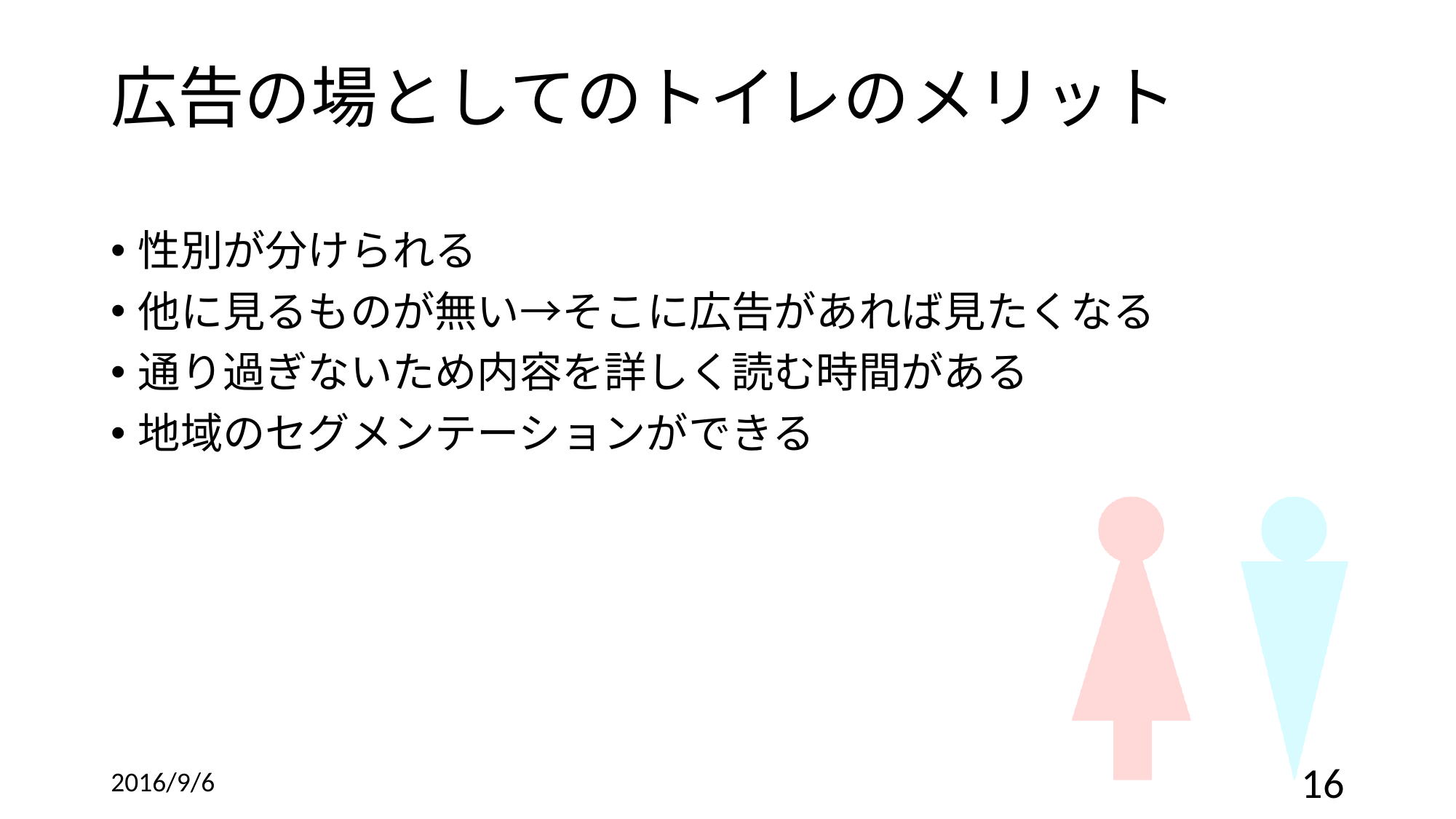

# 広告の場としてのトイレのメリット

性別が分けられる
他に見るものが無い→そこに広告があれば見たくなる
通り過ぎないため内容を詳しく読む時間がある
地域のセグメンテーションができる

2016/9/6
16